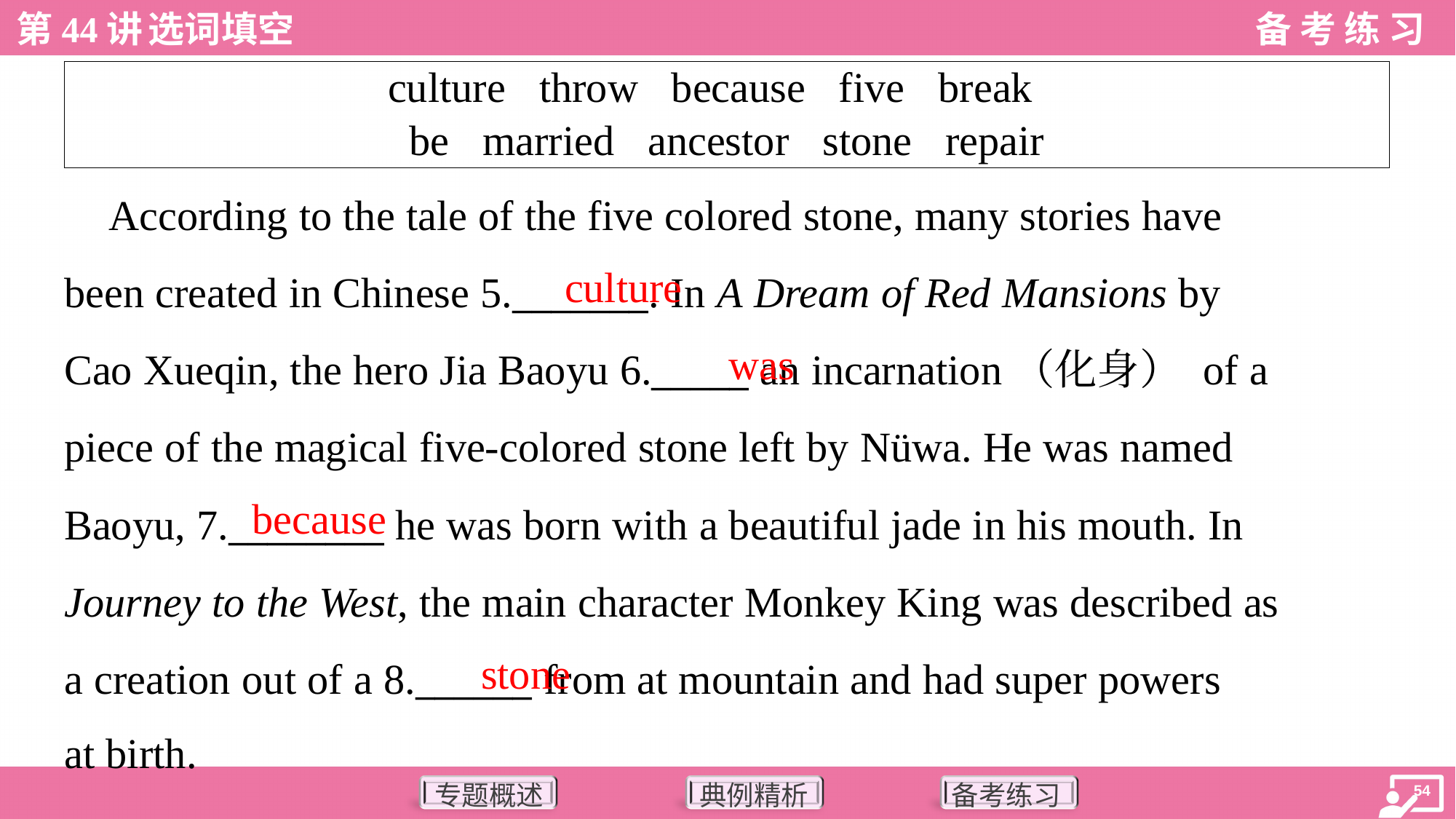

| culture throw because five break be married ancestor stone repair |
| --- |
    According to the tale of the five colored stone, many stories have
been created in Chinese 5._______. In A Dream of Red Mansions by
Cao Xueqin, the hero Jia Baoyu 6._____ an incarnation（化身） of a
piece of the magical five-colored stone left by Nüwa. He was named
Baoyu, 7.________ he was born with a beautiful jade in his mouth. In
Journey to the West, the main character Monkey King was described as
a creation out of a 8.______ from at mountain and had super powers
at birth.
culture
was
because
stone